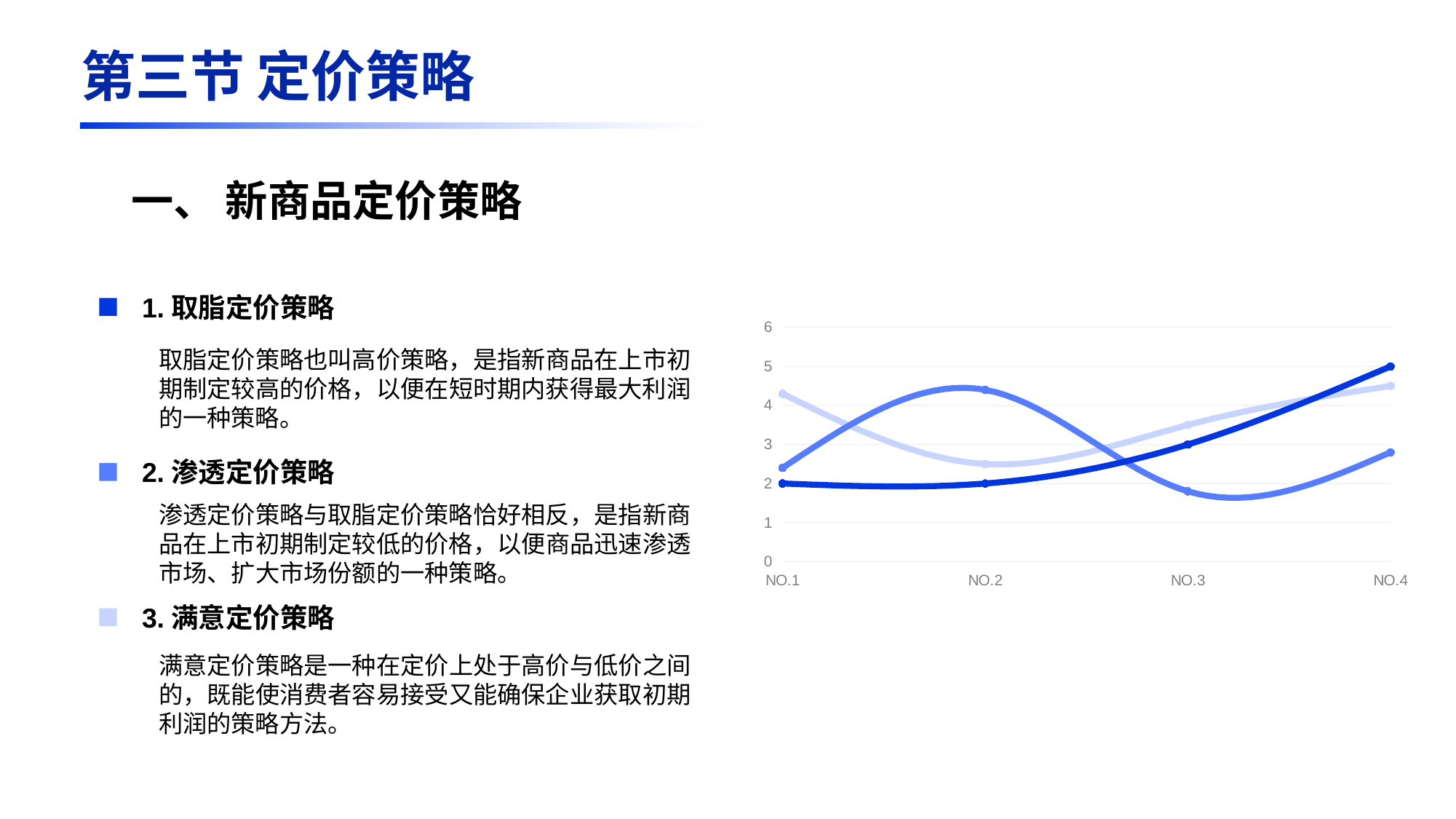

第三节 定价策略
一、 新商品定价策略
1.取脂定价策略

2.渗透定价策略

3.满意定价策略

### Chart

| Category | 系列 1 | 系列 2 | 系列 3 |
|---|---|---|---|
| NO.1 | 4.3 | 2.4 | 2.0 |
| NO.2 | 2.5 | 4.4 | 2.0 |
| NO.3 | 3.5 | 1.8 | 3.0 |
| NO.4 | 4.5 | 2.8 | 5.0 |
取脂定价策略也叫高价策略，是指新商品在上市初期制定较高的价格，以便在短时期内获得最大利润的一种策略。
渗透定价策略与取脂定价策略恰好相反，是指新商品在上市初期制定较低的价格，以便商品迅速渗透市场、扩大市场份额的一种策略。
满意定价策略是一种在定价上处于高价与低价之间的，既能使消费者容易接受又能确保企业获取初期利润的策略方法。